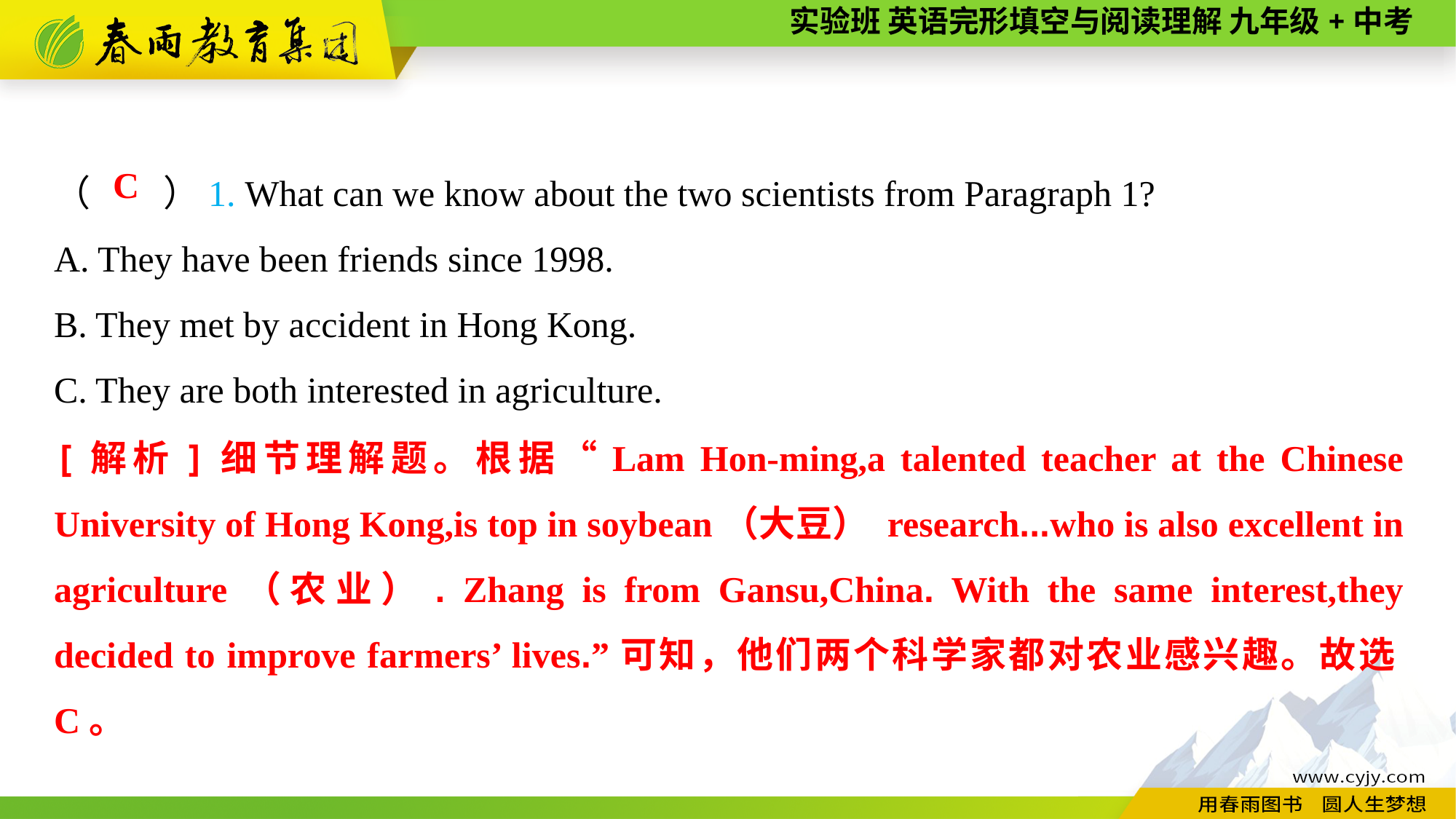

（　　）1. What can we know about the two scientists from Paragraph 1?
A. They have been friends since 1998.
B. They met by accident in Hong Kong.
C. They are both interested in agriculture.
C
[解析]细节理解题。根据“Lam Hon-ming,a talented teacher at the Chinese University of Hong Kong,is top in soybean（大豆） research...who is also excellent in agriculture（农业）. Zhang is from Gansu,China. With the same interest,they decided to improve farmers’ lives.”可知，他们两个科学家都对农业感兴趣。故选C。